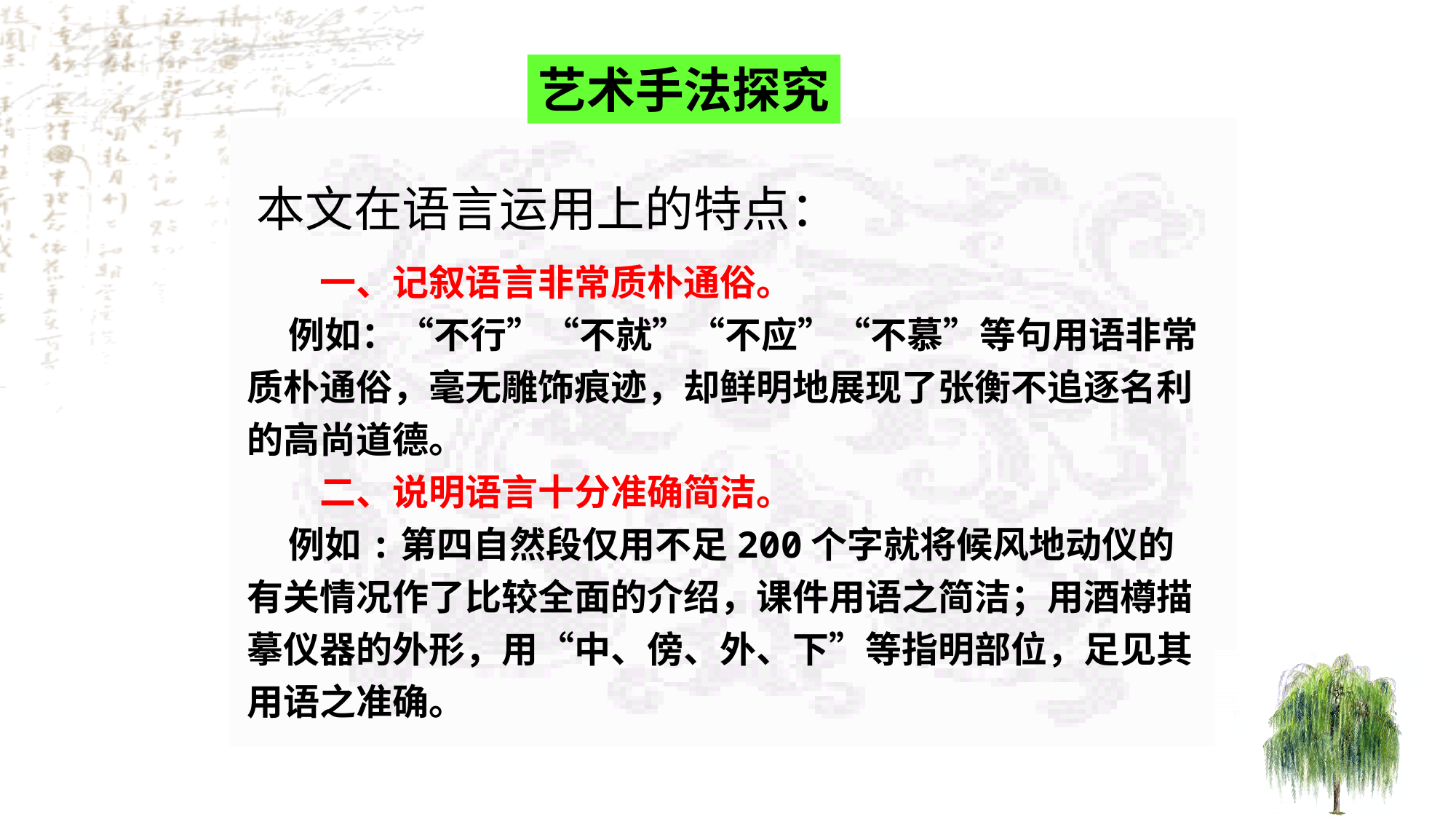

艺术手法探究
本文在语言运用上的特点：
　　一、记叙语言非常质朴通俗。
    例如：“不行”“不就”“不应”“不慕”等句用语非常质朴通俗，毫无雕饰痕迹，却鲜明地展现了张衡不追逐名利的高尚道德。
　　二、说明语言十分准确简洁。
    例如:第四自然段仅用不足200个字就将候风地动仪的有关情况作了比较全面的介绍，课件用语之简洁；用酒樽描摹仪器的外形，用“中、傍、外、下”等指明部位，足见其用语之准确。